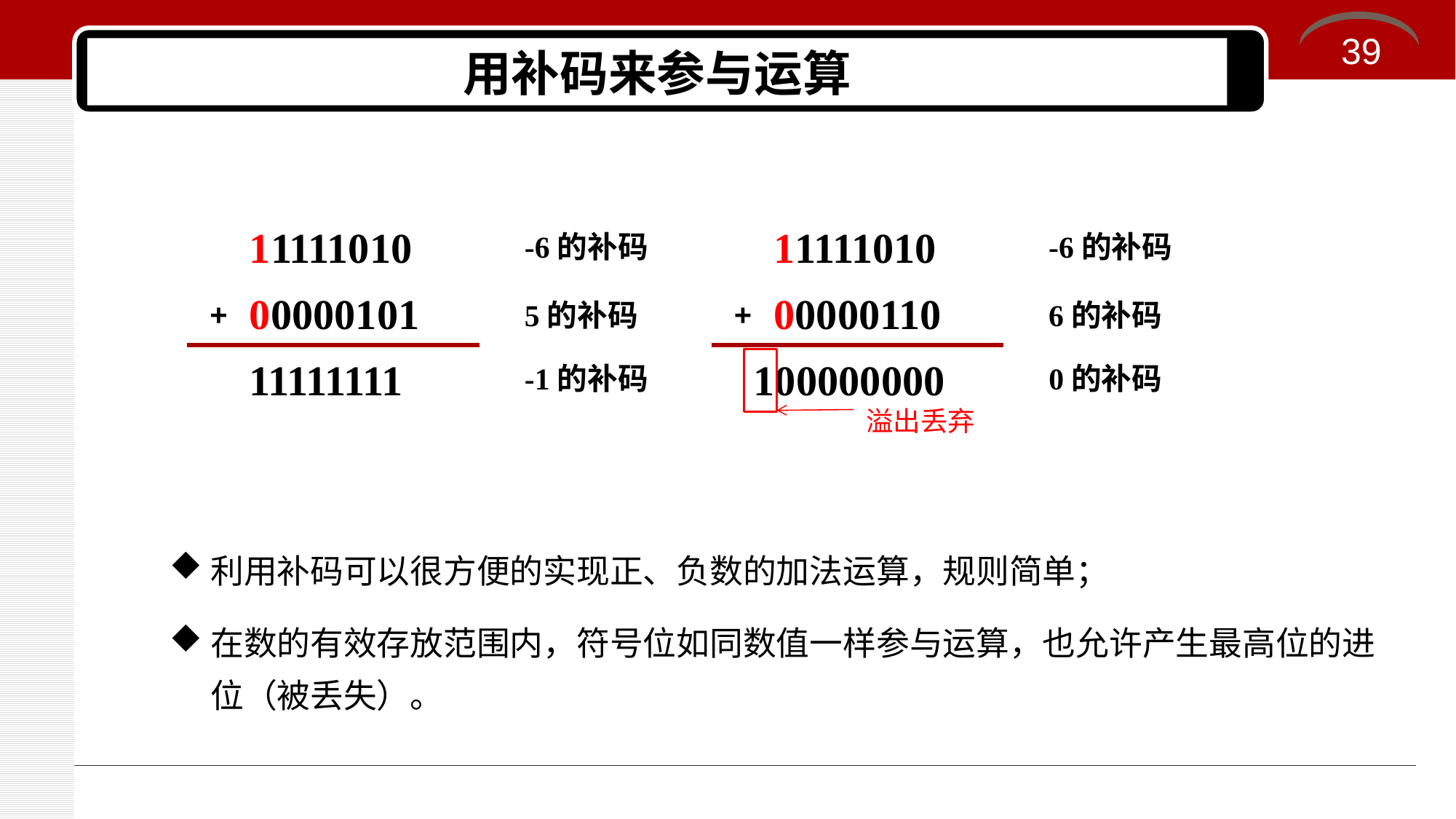

39
# 用补码来参与运算
11111010
11111010
-6的补码
-6的补码
00000101
00000110
+
+
5的补码
6的补码
11111111
100000000

-1的补码
0的补码
溢出丢弃
利用补码可以很方便的实现正、负数的加法运算，规则简单；
在数的有效存放范围内，符号位如同数值一样参与运算，也允许产生最高位的进位（被丢失）。